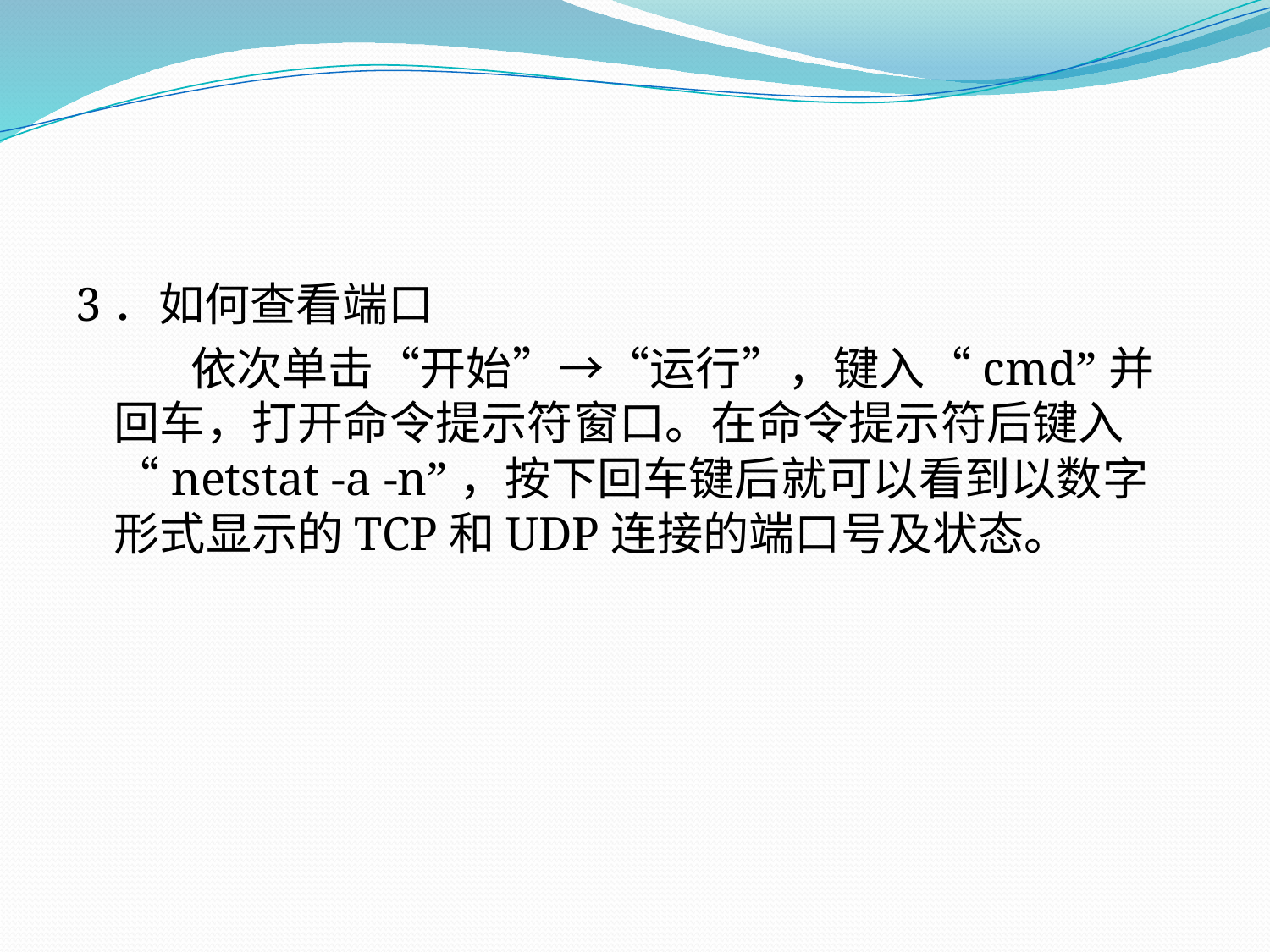

#
3．如何查看端口
          依次单击“开始”→“运行”，键入“cmd”并回车，打开命令提示符窗口。在命令提示符后键入“netstat -a -n”，按下回车键后就可以看到以数字形式显示的TCP和UDP连接的端口号及状态。